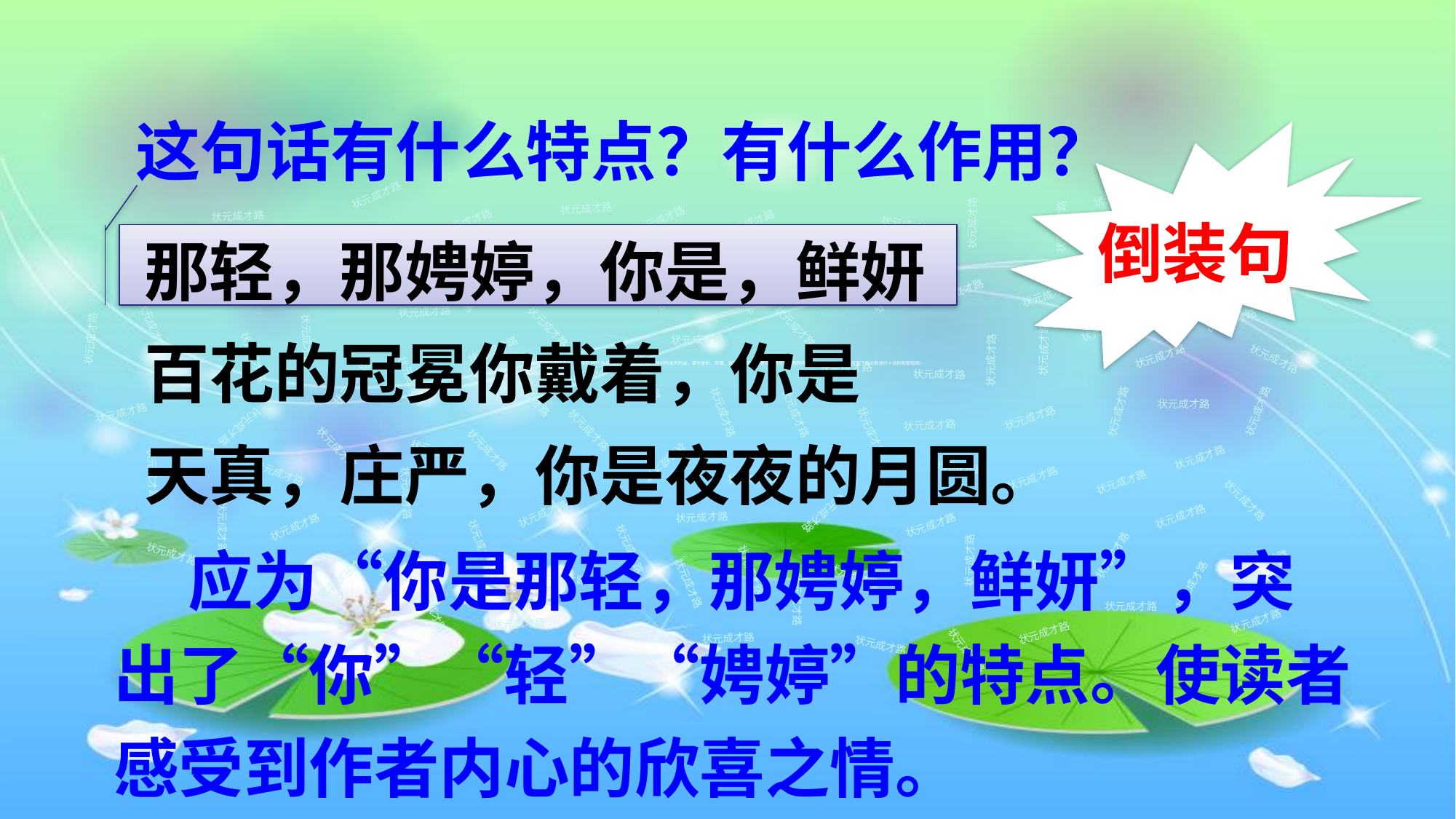

这句话有什么特点？有什么作用？

倒装句
状元成才路
状元成才路
状元成才路
状元成才路
那轻，那娉婷，你是，鲜妍
百花的冠冕你戴着，你是
天真，庄严，你是夜夜的月圆。
状元成才路
状元成才路
状元成才路
状元成才路
状元成才路
状元成才路
状元成才路

状元成才路
状元成才路
状元成才路
状元成才路
状元成才路
状元成才路
状元成才路
状元成才路
状元成才路
状元成才路
状元成才路
状元成才路
状元成才路
状元成才路
状元成才路
状元成才路
状元成才路
状元成才路
状元成才路
状元成才路
状元成才路
状元成才路
状元成才路
状元成才路
状元成才路
状元成才路
状元成才路
状元成才路
状元成才路
状元成才路
状元成才路
状元成才路
状元成才路
状元成才路
状元成才路
状元成才路
状元成才路
状元成才路
状元成才路
状元成才路
状元成才路
状元成才路
状元成才路
状元成才路
状元成才路
状元成才路
状元成才路
状元成才路
状元成才路
状元成才路
状元成才路
状元成才路
状元成才路
状元成才路
状元成才路
状元成才路
状元成才路
状元成才路
状元成才路
状元成才路
状元成才路
状元成才路
状元成才路
状元成才路
状元成才路
状元成才路
    应为“你是那轻，那娉婷，鲜妍”，突出了“你”“轻”“娉婷”的特点。使读者感受到作者内心的欣喜之情。
状元成才路
状元成才路
状元成才路
状元成才路
状元成才路
状元成才路
状元成才路
状元成才路
状元成才路
状元成才路
状元成才路
状元成才路
状元成才路
状元成才路
状元成才路
状元成才路
状元成才路
状元成才路
状元成才路
状元成才路
状元成才路
状元成才路
状元成才路